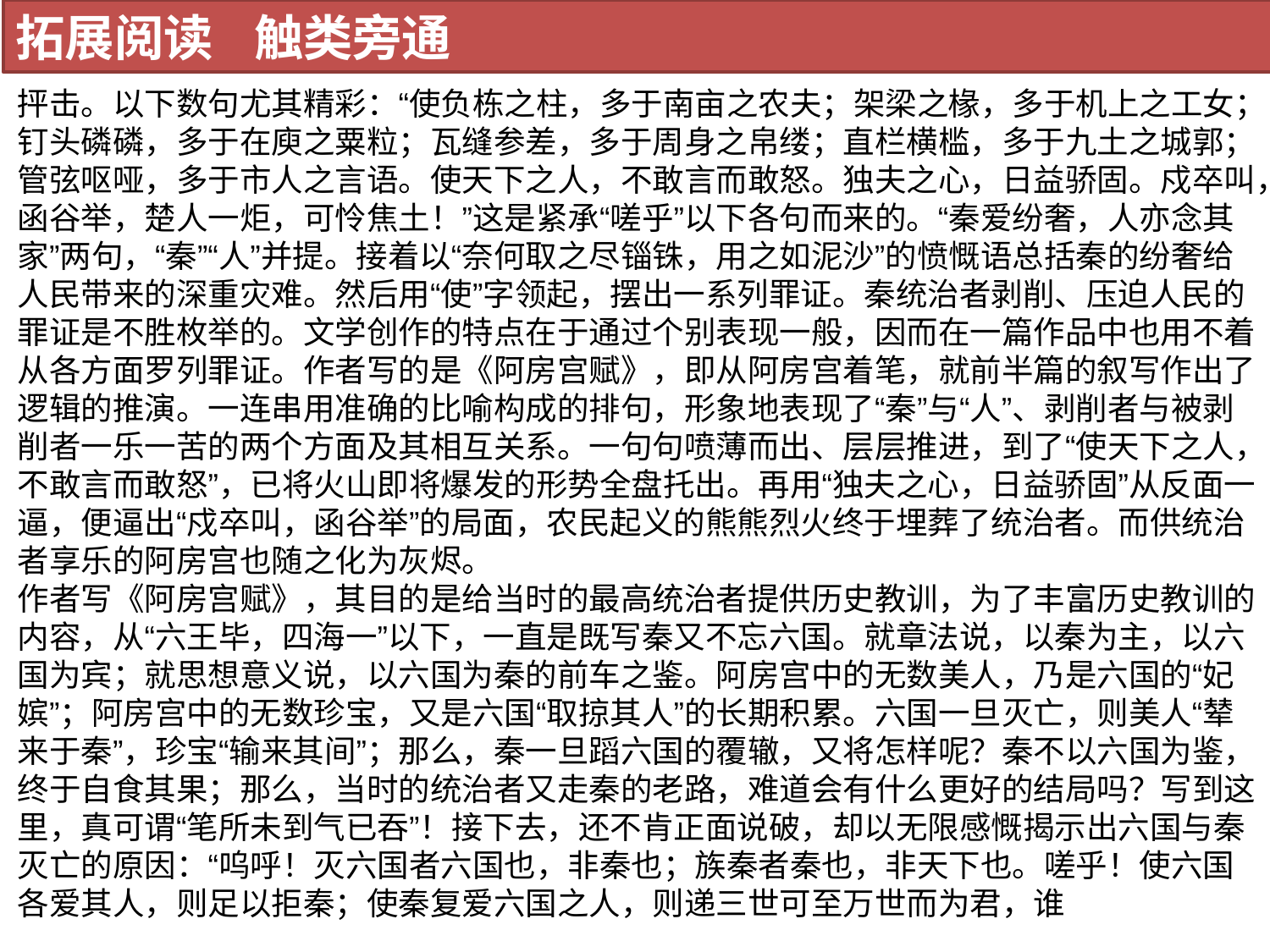

拓展阅读   触类旁通
抨击。以下数句尤其精彩：“使负栋之柱，多于南亩之农夫；架梁之椽，多于机上之工女；钉头磷磷，多于在庾之粟粒；瓦缝参差，多于周身之帛缕；直栏横槛，多于九土之城郭；管弦呕哑，多于市人之言语。使天下之人，不敢言而敢怒。独夫之心，日益骄固。戍卒叫，函谷举，楚人一炬，可怜焦土！”这是紧承“嗟乎”以下各句而来的。“秦爱纷奢，人亦念其家”两句，“秦”“人”并提。接着以“奈何取之尽锱铢，用之如泥沙”的愤慨语总括秦的纷奢给人民带来的深重灾难。然后用“使”字领起，摆出一系列罪证。秦统治者剥削、压迫人民的罪证是不胜枚举的。文学创作的特点在于通过个别表现一般，因而在一篇作品中也用不着从各方面罗列罪证。作者写的是《阿房宫赋》，即从阿房宫着笔，就前半篇的叙写作出了逻辑的推演。一连串用准确的比喻构成的排句，形象地表现了“秦”与“人”、剥削者与被剥削者一乐一苦的两个方面及其相互关系。一句句喷薄而出、层层推进，到了“使天下之人，不敢言而敢怒”，已将火山即将爆发的形势全盘托出。再用“独夫之心，日益骄固”从反面一逼，便逼出“戍卒叫，函谷举”的局面，农民起义的熊熊烈火终于埋葬了统治者。而供统治者享乐的阿房宫也随之化为灰烬。
作者写《阿房宫赋》，其目的是给当时的最高统治者提供历史教训，为了丰富历史教训的内容，从“六王毕，四海一”以下，一直是既写秦又不忘六国。就章法说，以秦为主，以六国为宾；就思想意义说，以六国为秦的前车之鉴。阿房宫中的无数美人，乃是六国的“妃嫔”；阿房宫中的无数珍宝，又是六国“取掠其人”的长期积累。六国一旦灭亡，则美人“辇来于秦”，珍宝“输来其间”；那么，秦一旦蹈六国的覆辙，又将怎样呢？秦不以六国为鉴，终于自食其果；那么，当时的统治者又走秦的老路，难道会有什么更好的结局吗？写到这里，真可谓“笔所未到气已吞”！接下去，还不肯正面说破，却以无限感慨揭示出六国与秦灭亡的原因：“呜呼！灭六国者六国也，非秦也；族秦者秦也，非天下也。嗟乎！使六国各爱其人，则足以拒秦；使秦复爱六国之人，则递三世可至万世而为君，谁